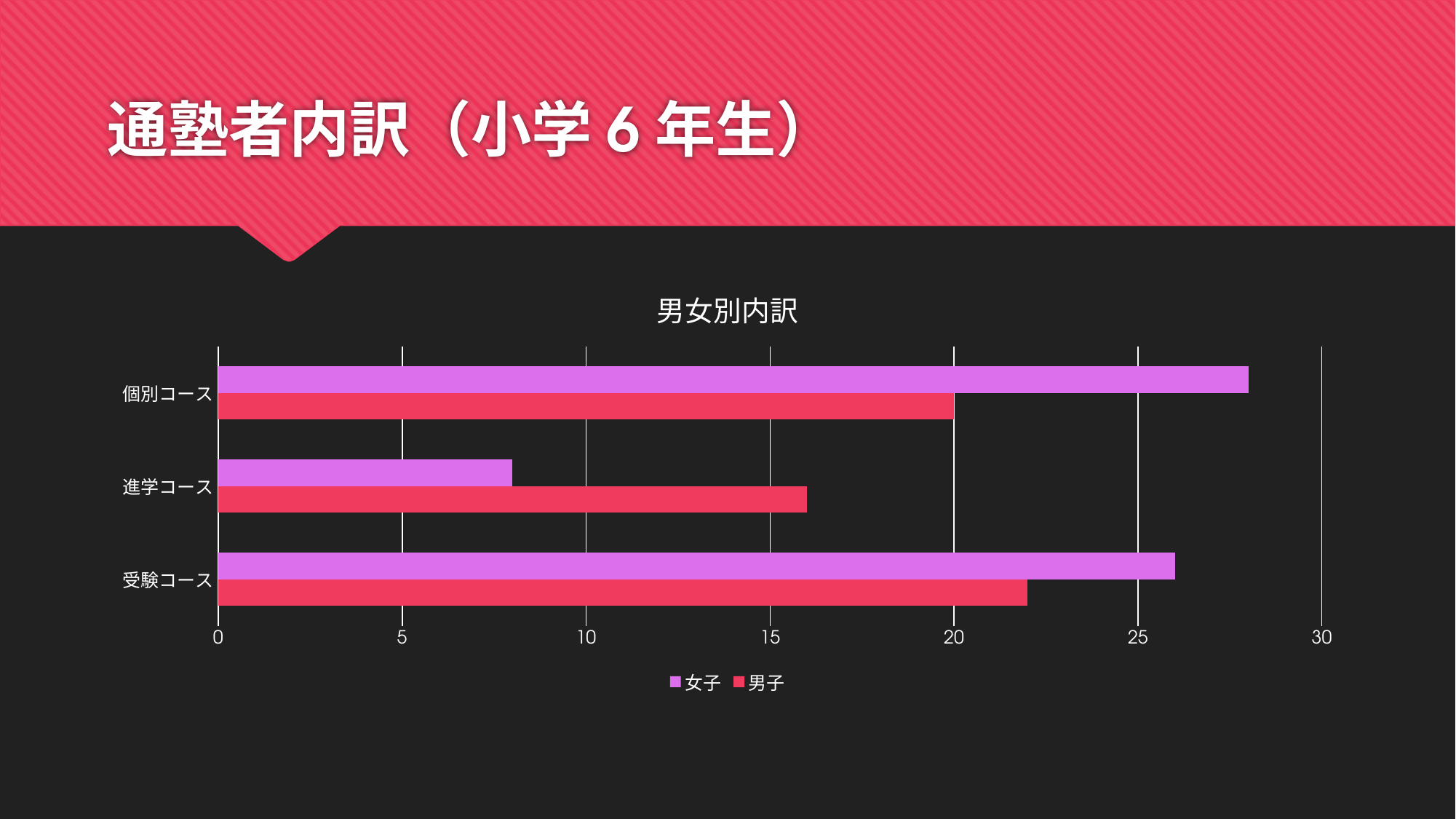

# 通塾者内訳（小学6年生）

### Chart: 男女別内訳

| Category | 男子 | 女子 |
|---|---|---|
| 受験コース | 22.0 | 26.0 |
| 進学コース | 16.0 | 8.0 |
| 個別コース | 20.0 | 28.0 |